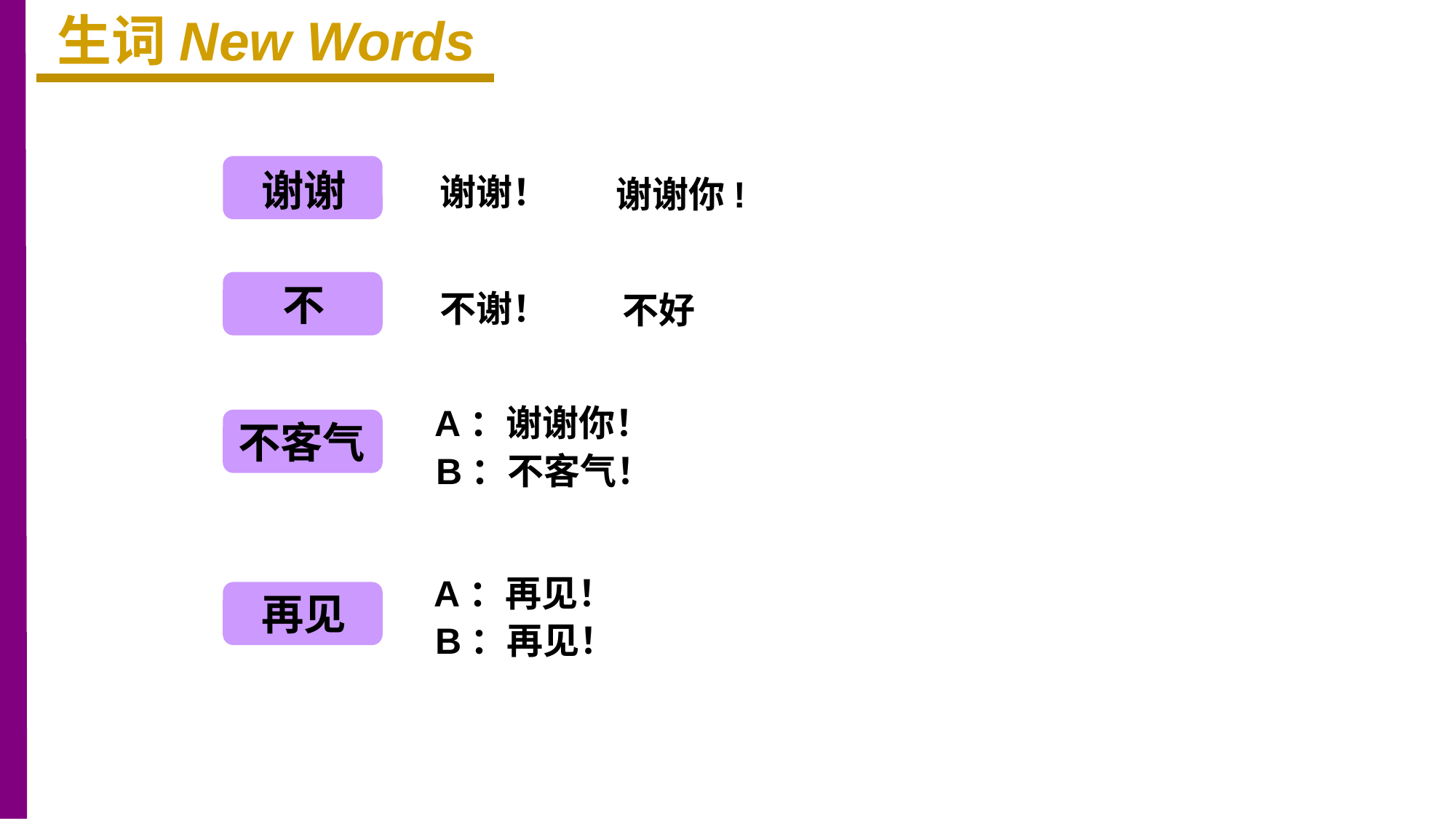

生词New Words

谢谢
谢谢！
谢谢你!

不
不谢！
不好
A：谢谢你！

不客气
B：不客气！
A：再见！

再见
B：再见！